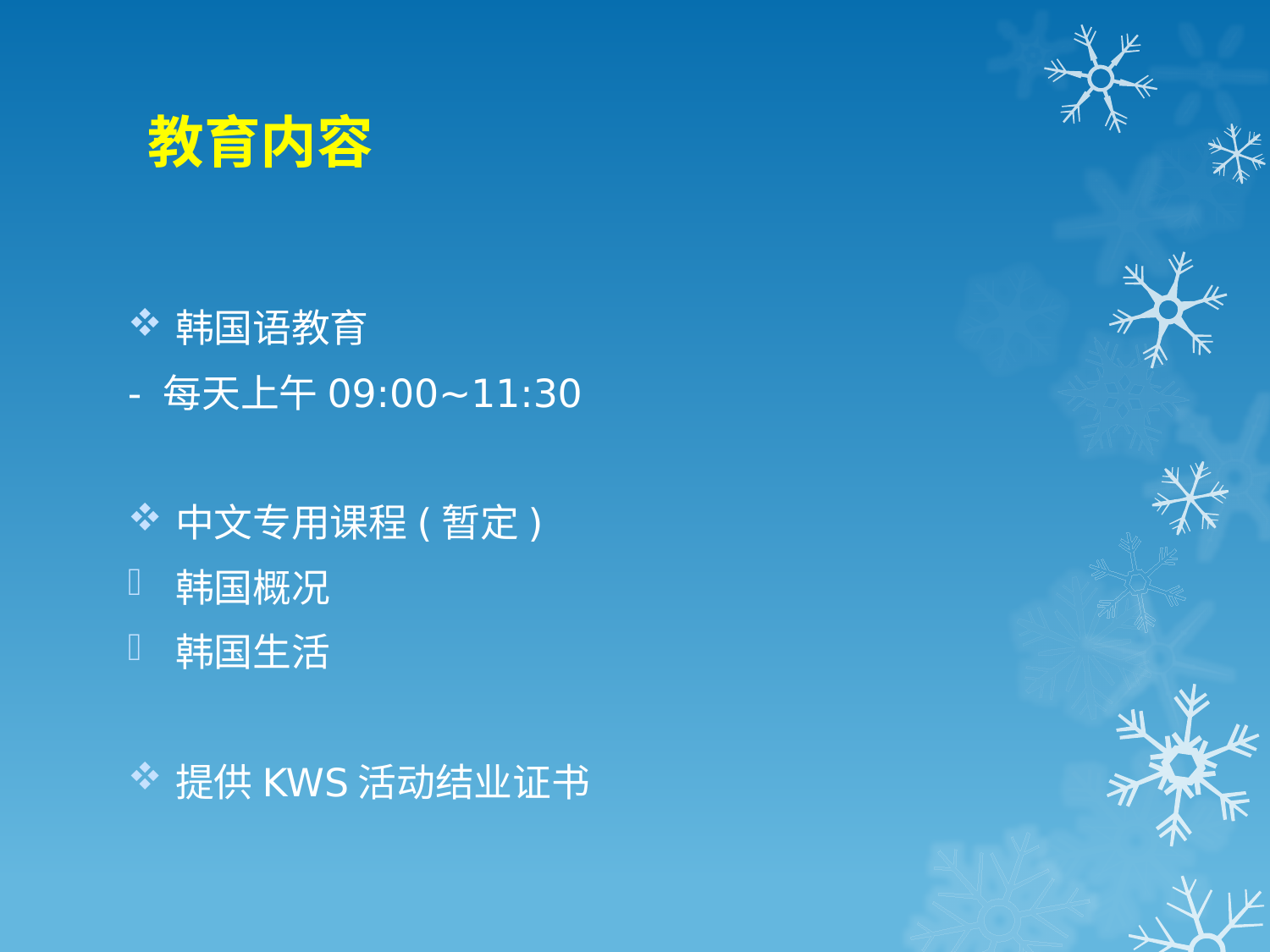

# 教育内容
韩国语教育
- 每天上午09:00~11:30

中文专用课程(暂定)
韩国概况
韩国生活

提供KWS活动结业证书